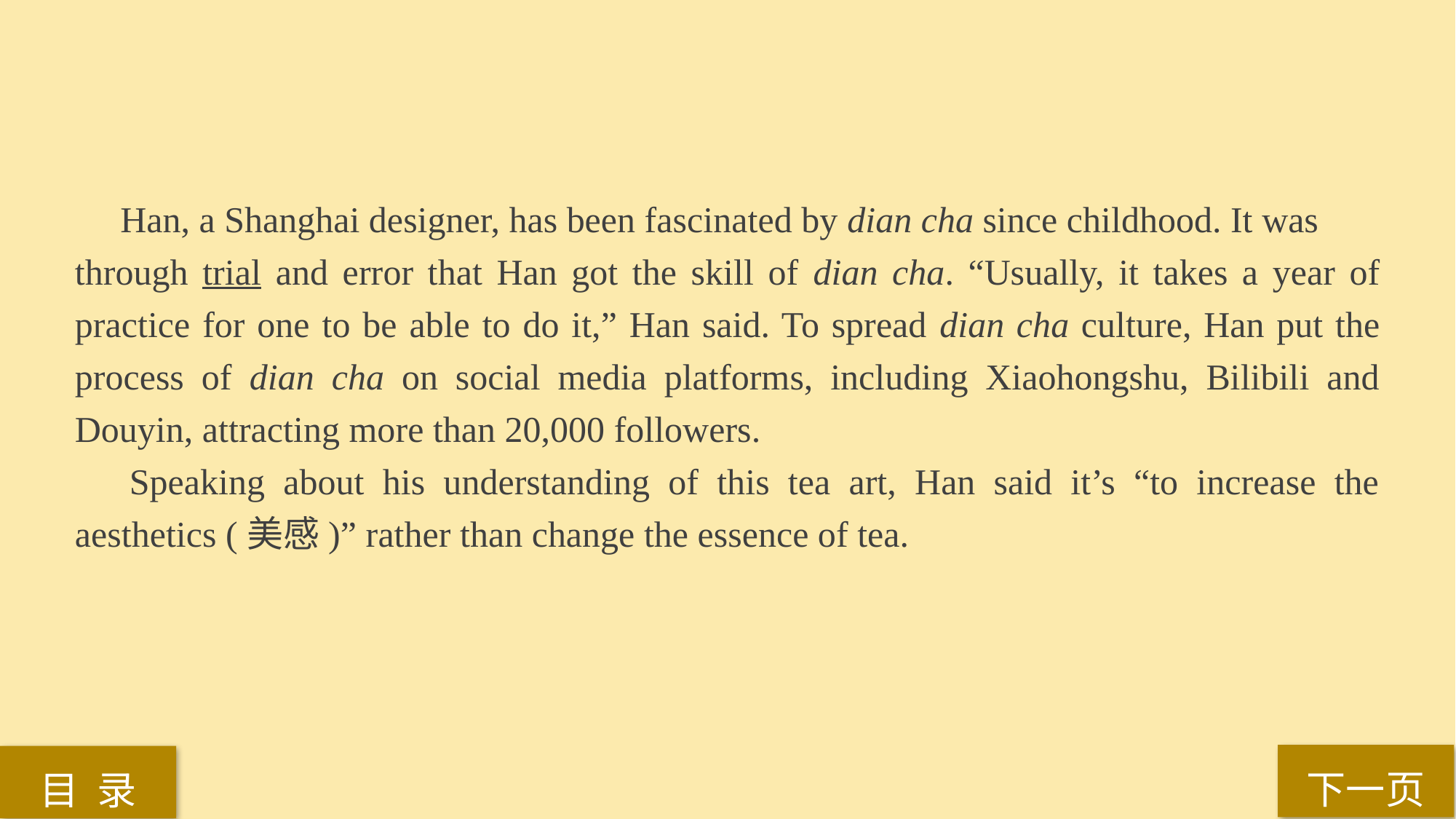

Han, a Shanghai designer, has been fascinated by dian cha since childhood. It was
through trial and error that Han got the skill of dian cha. “Usually, it takes a year of practice for one to be able to do it,” Han said. To spread dian cha culture, Han put the process of dian cha on social media platforms, including Xiaohongshu, Bilibili and Douyin, attracting more than 20,000 followers.
Speaking about his understanding of this tea art, Han said it’s “to increase the aesthetics (美感)” rather than change the essence of tea.